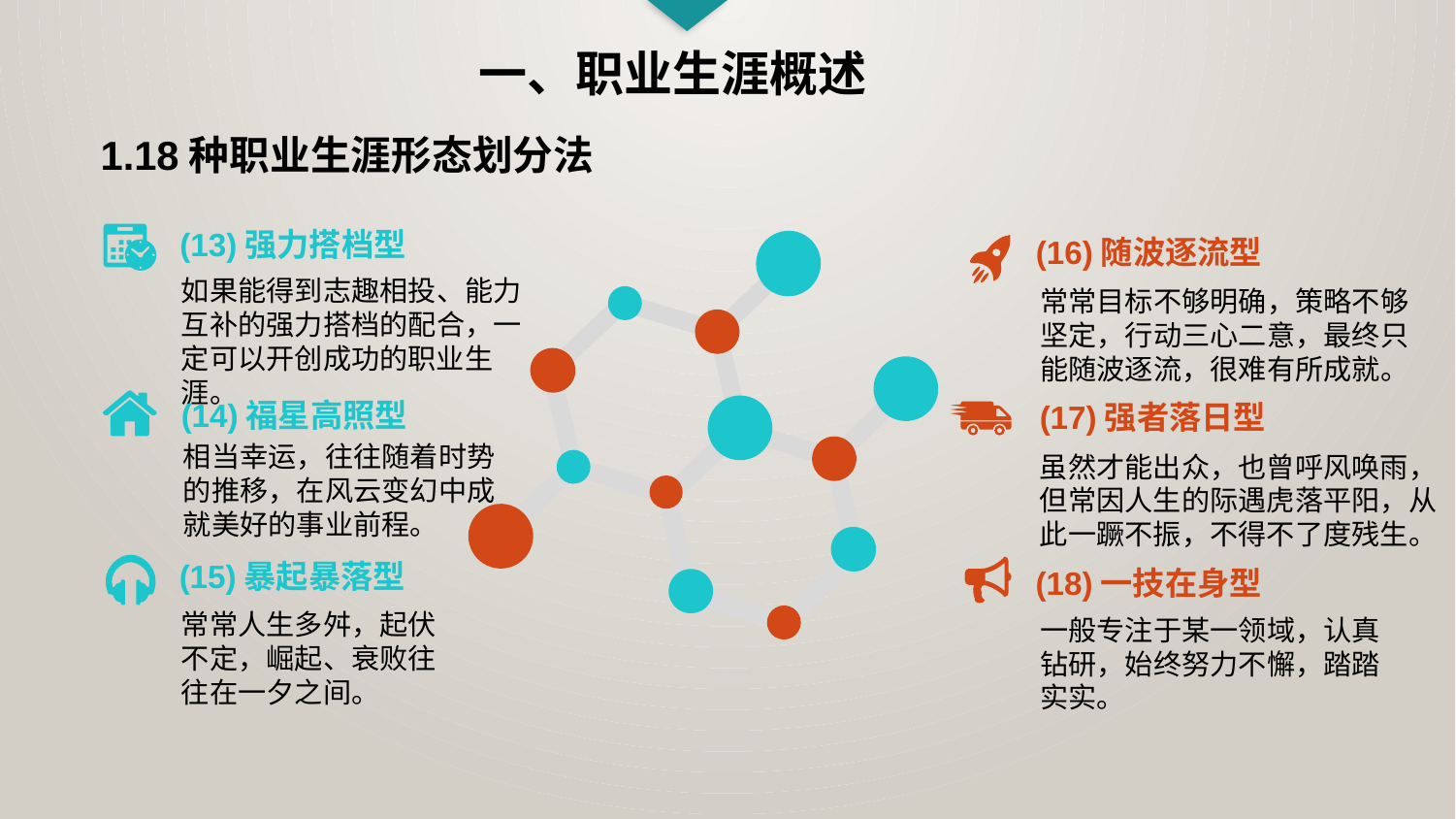

一、职业生涯概述
1.18种职业生涯形态划分法

(13)强力搭档型

(16)随波逐流型
如果能得到志趣相投、能力互补的强力搭档的配合，一定可以开创成功的职业生涯。
常常目标不够明确，策略不够坚定，行动三心二意，最终只能随波逐流，很难有所成就。
(14)福星高照型
(17)强者落日型
相当幸运，往往随着时势的推移，在风云变幻中成就美好的事业前程。
虽然才能出众，也曾呼风唤雨，但常因人生的际遇虎落平阳，从此一蹶不振，不得不了度残生。
(15)暴起暴落型
(18)一技在身型
常常人生多舛，起伏不定，崛起、衰败往往在一夕之间。
一般专注于某一领域，认真钻研，始终努力不懈，踏踏实实。